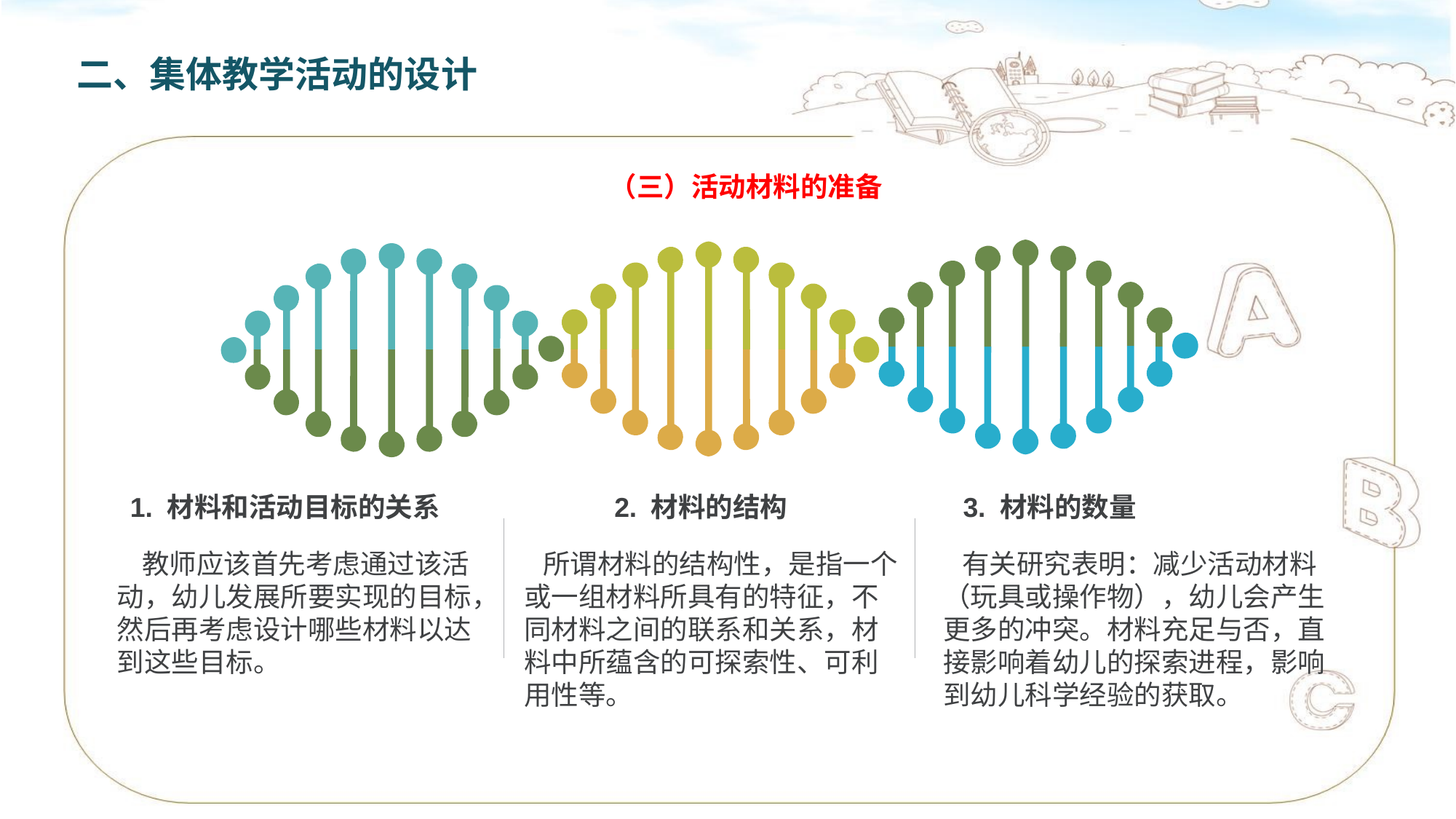

二、集体教学活动的设计
（三）活动材料的准备

1. 材料和活动目标的关系
2. 材料的结构
3. 材料的数量
   教师应该首先考虑通过该活动，幼儿发展所要实现的目标，然后再考虑设计哪些材料以达到这些目标。
  所谓材料的结构性，是指一个或一组材料所具有的特征，不同材料之间的联系和关系，材料中所蕴含的可探索性、可利用性等。
  有关研究表明：减少活动材料（玩具或操作物），幼儿会产生更多的冲突。材料充足与否，直接影响着幼儿的探索进程，影响到幼儿科学经验的获取。